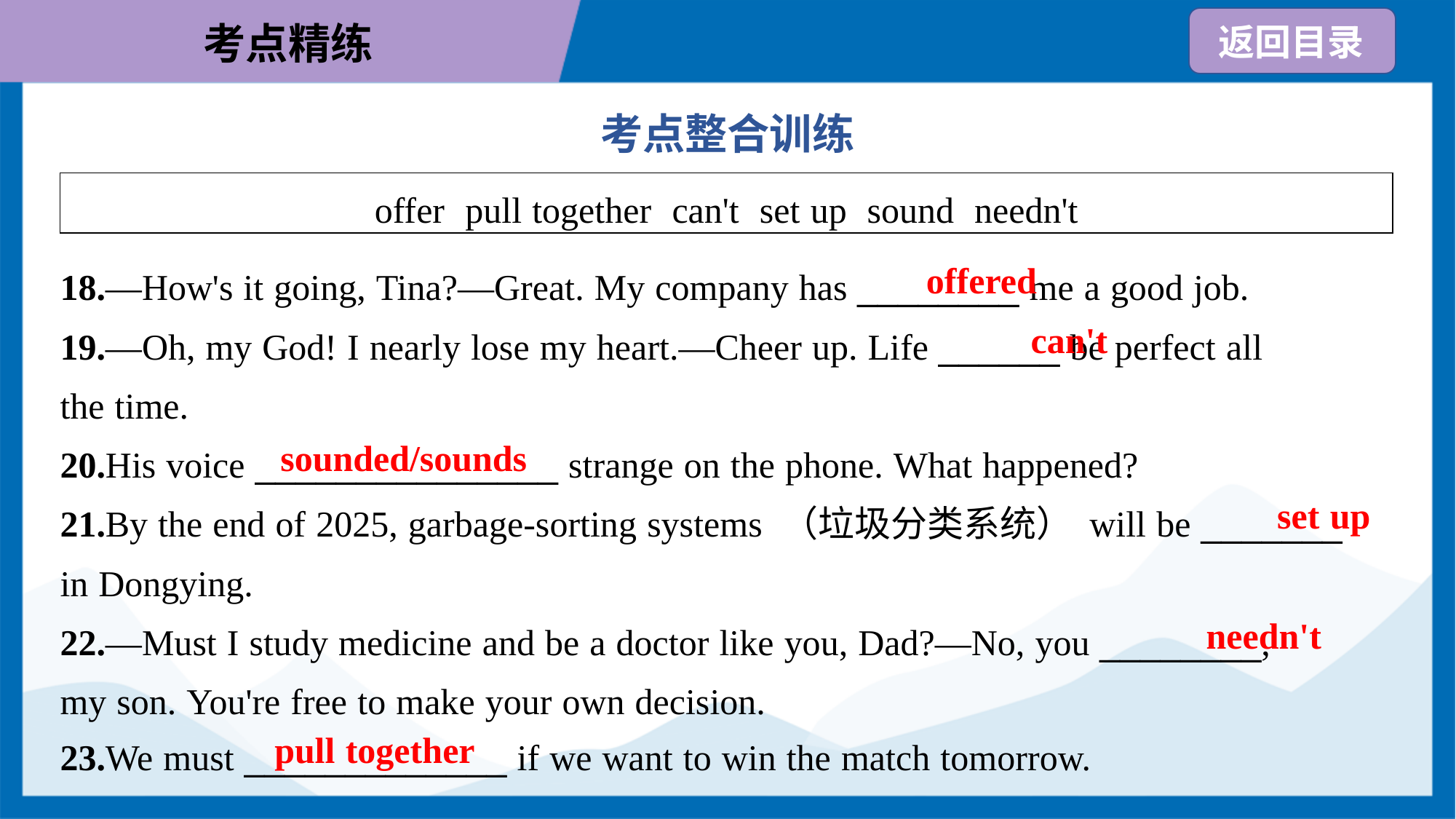

考点整合训练
| offer pull together can't set up sound needn't |
| --- |
offered
18.—How's it going, Tina?—Great. My company has ________ me a good job.
19.—Oh, my God! I nearly lose my heart.—Cheer up. Life ______ be perfect all
the time.
20.His voice _______________ strange on the phone. What happened?
21.By the end of 2025, garbage-sorting systems （垃圾分类系统） will be _______
in Dongying.
22.—Must I study medicine and be a doctor like you, Dad?—No, you ________,
my son. You're free to make your own decision.
23.We must _____________ if we want to win the match tomorrow.
can't
sounded/sounds
set up
needn't
pull together